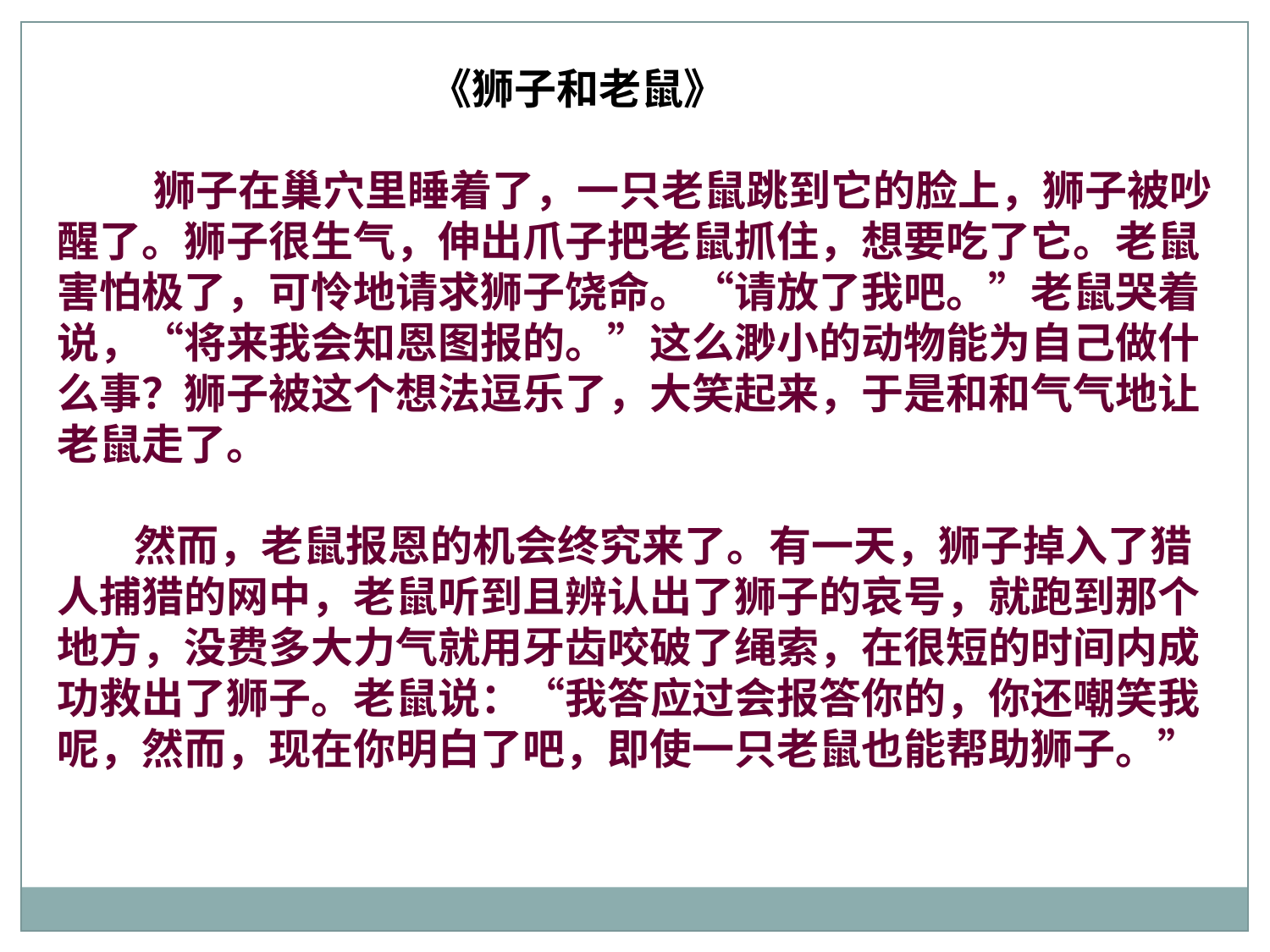

《狮子和老鼠》

         狮子在巢穴里睡着了，一只老鼠跳到它的脸上，狮子被吵醒了。狮子很生气，伸出爪子把老鼠抓住，想要吃了它。老鼠害怕极了，可怜地请求狮子饶命。“请放了我吧。”老鼠哭着说，“将来我会知恩图报的。”这么渺小的动物能为自己做什么事？狮子被这个想法逗乐了，大笑起来，于是和和气气地让老鼠走了。

       然而，老鼠报恩的机会终究来了。有一天，狮子掉入了猎人捕猎的网中，老鼠听到且辨认出了狮子的哀号，就跑到那个地方，没费多大力气就用牙齿咬破了绳索，在很短的时间内成功救出了狮子。老鼠说：“我答应过会报答你的，你还嘲笑我呢，然而，现在你明白了吧，即使一只老鼠也能帮助狮子。”